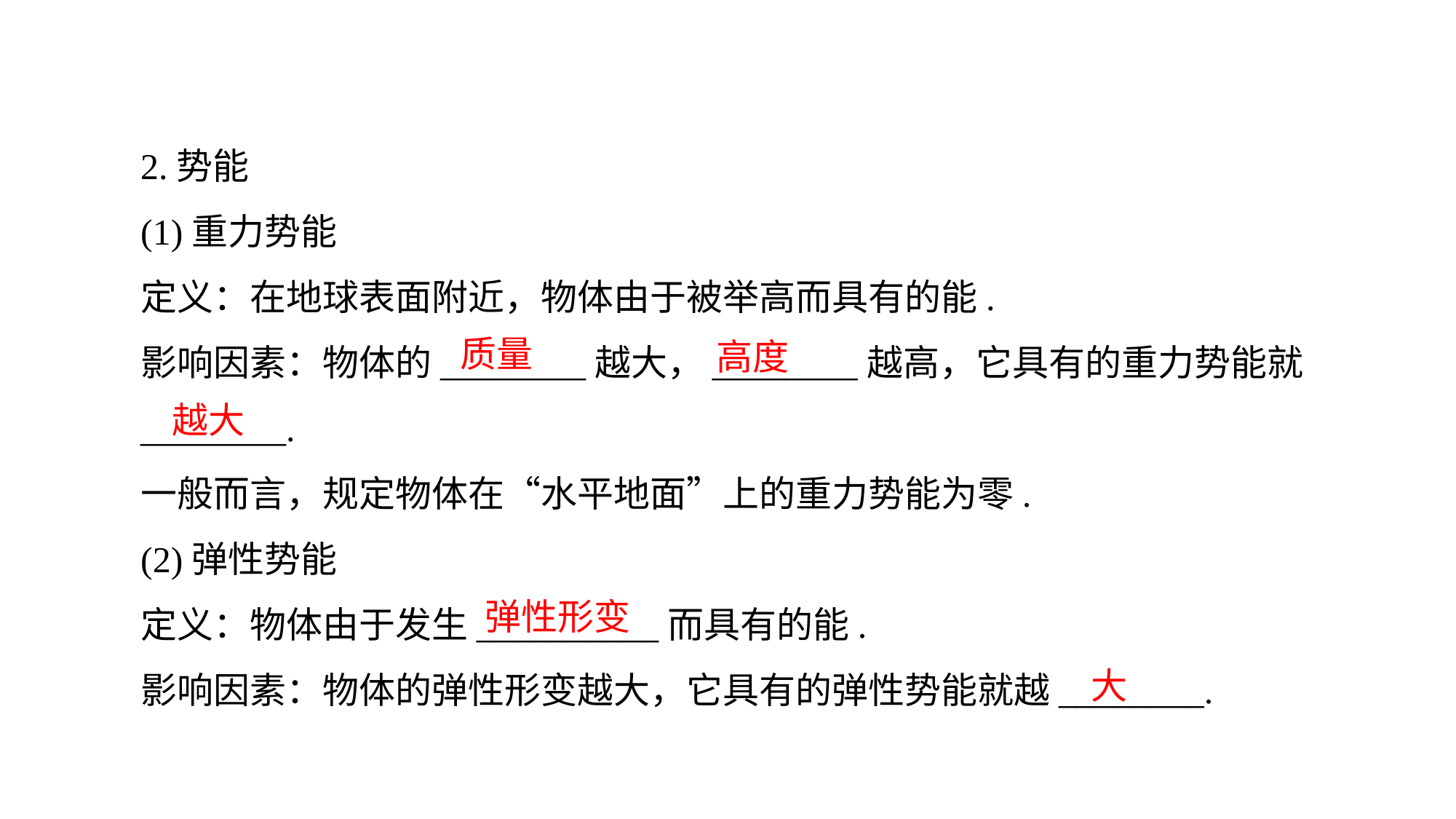

2.势能
(1)重力势能
定义：在地球表面附近，物体由于被举高而具有的能.
影响因素：物体的________越大，________越高，它具有的重力势能就________.
一般而言，规定物体在“水平地面”上的重力势能为零.
(2)弹性势能
定义：物体由于发生__________而具有的能.影响因素：物体的弹性形变越大，它具有的弹性势能就越________.
质量
高度
越大
弹性形变
大